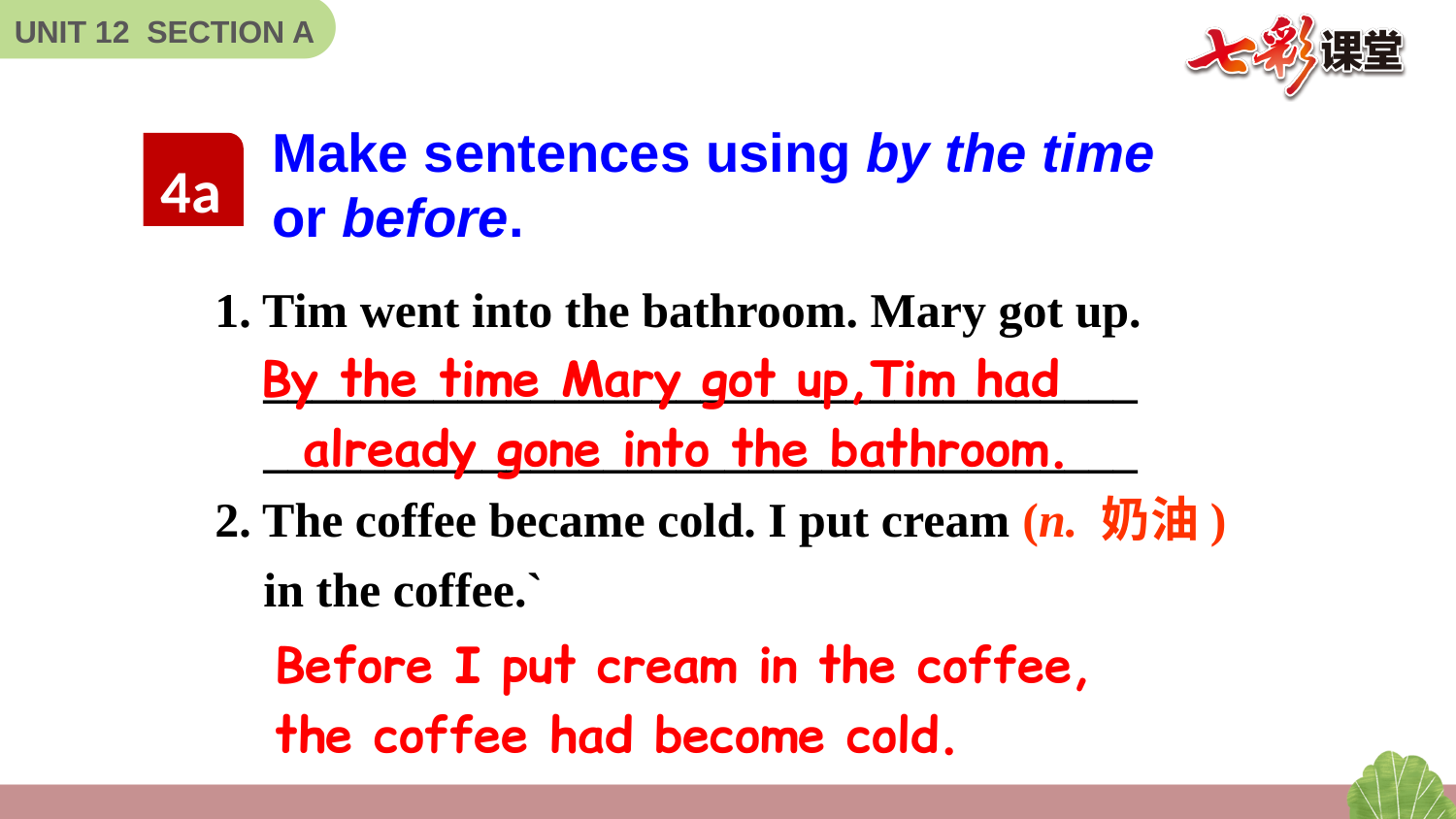

Make sentences using by the time or before.
4a
1. Tim went into the bathroom. Mary got up.
    ____________________________________
    ____________________________________
2. The coffee became cold. I put cream (n. 奶油)
    in the coffee.`
    __________________________________
    __________________________________
By the time Mary got up,Tim had
  already gone into the bathroom.
Before I put cream in the coffee, the coffee had become cold.